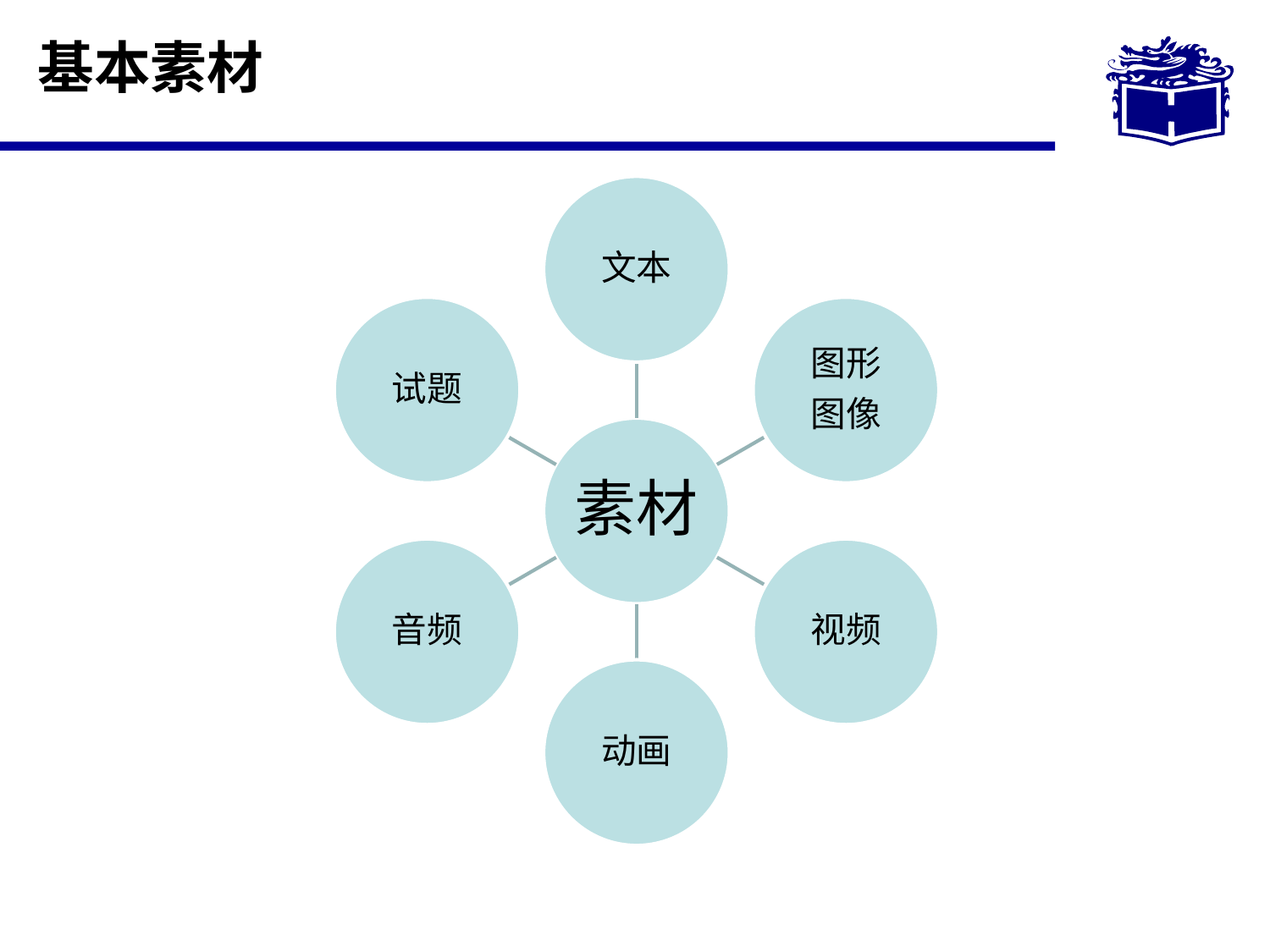

# 基本素材
素材

文本

图形
图像

视频

动画

音频

试题